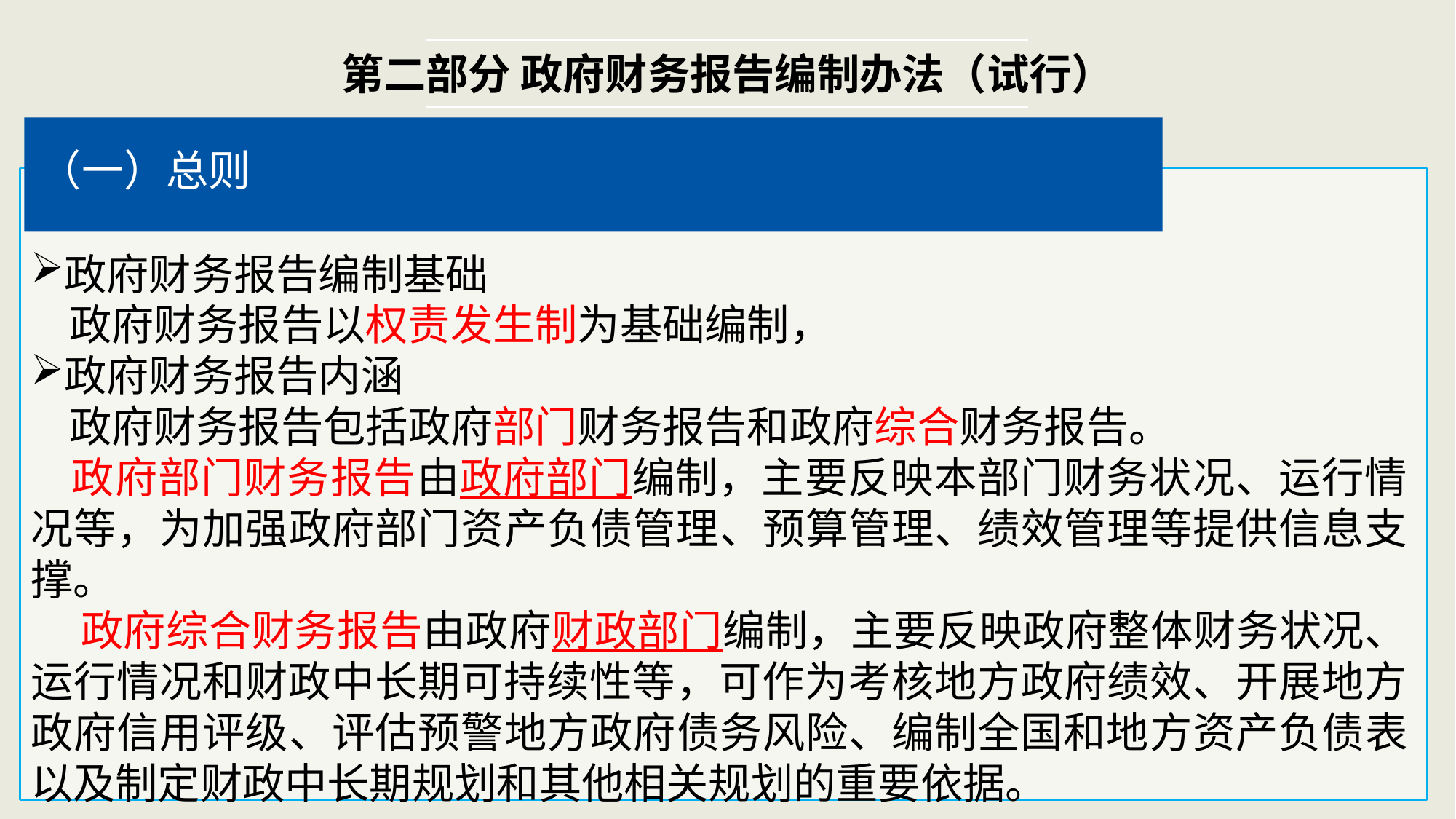

第二部分 政府财务报告编制办法（试行）

（一）总则

政府财务报告编制基础
   政府财务报告以权责发生制为基础编制，
政府财务报告内涵
   政府财务报告包括政府部门财务报告和政府综合财务报告。
   政府部门财务报告由政府部门编制，主要反映本部门财务状况、运行情况等，为加强政府部门资产负债管理、预算管理、绩效管理等提供信息支撑。
    政府综合财务报告由政府财政部门编制，主要反映政府整体财务状况、运行情况和财政中长期可持续性等，可作为考核地方政府绩效、开展地方政府信用评级、评估预警地方政府债务风险、编制全国和地方资产负债表以及制定财政中长期规划和其他相关规划的重要依据。
27